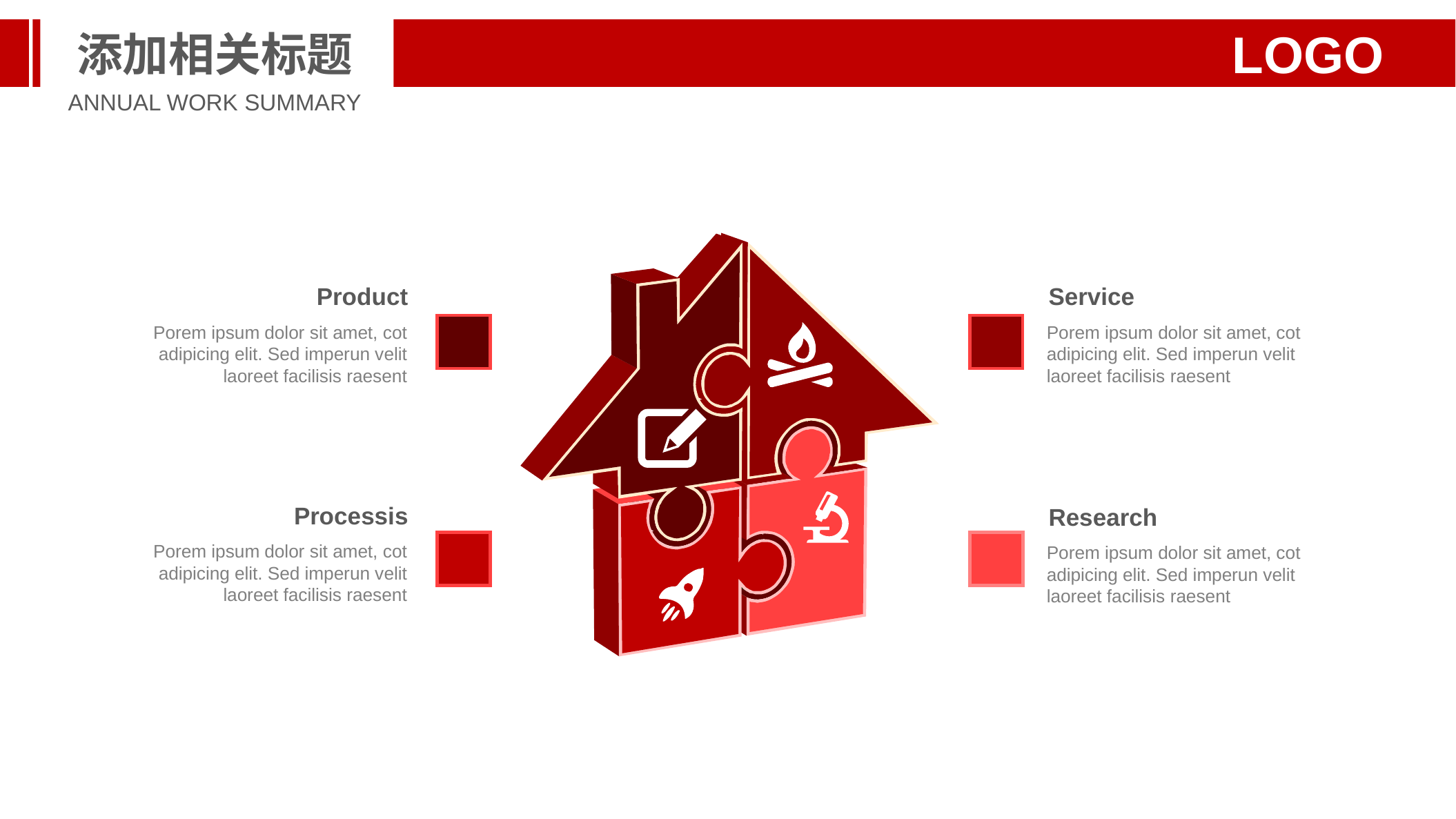

添加相关标题
LOGO
ANNUAL WORK SUMMARY

Product
Porem ipsum dolor sit amet, cot adipicing elit. Sed imperun velit laoreet facilisis raesent
Service
Porem ipsum dolor sit amet, cot adipicing elit. Sed imperun velit laoreet facilisis raesent

Processis
Porem ipsum dolor sit amet, cot adipicing elit. Sed imperun velit laoreet facilisis raesent
Research
Porem ipsum dolor sit amet, cot adipicing elit. Sed imperun velit laoreet facilisis raesent